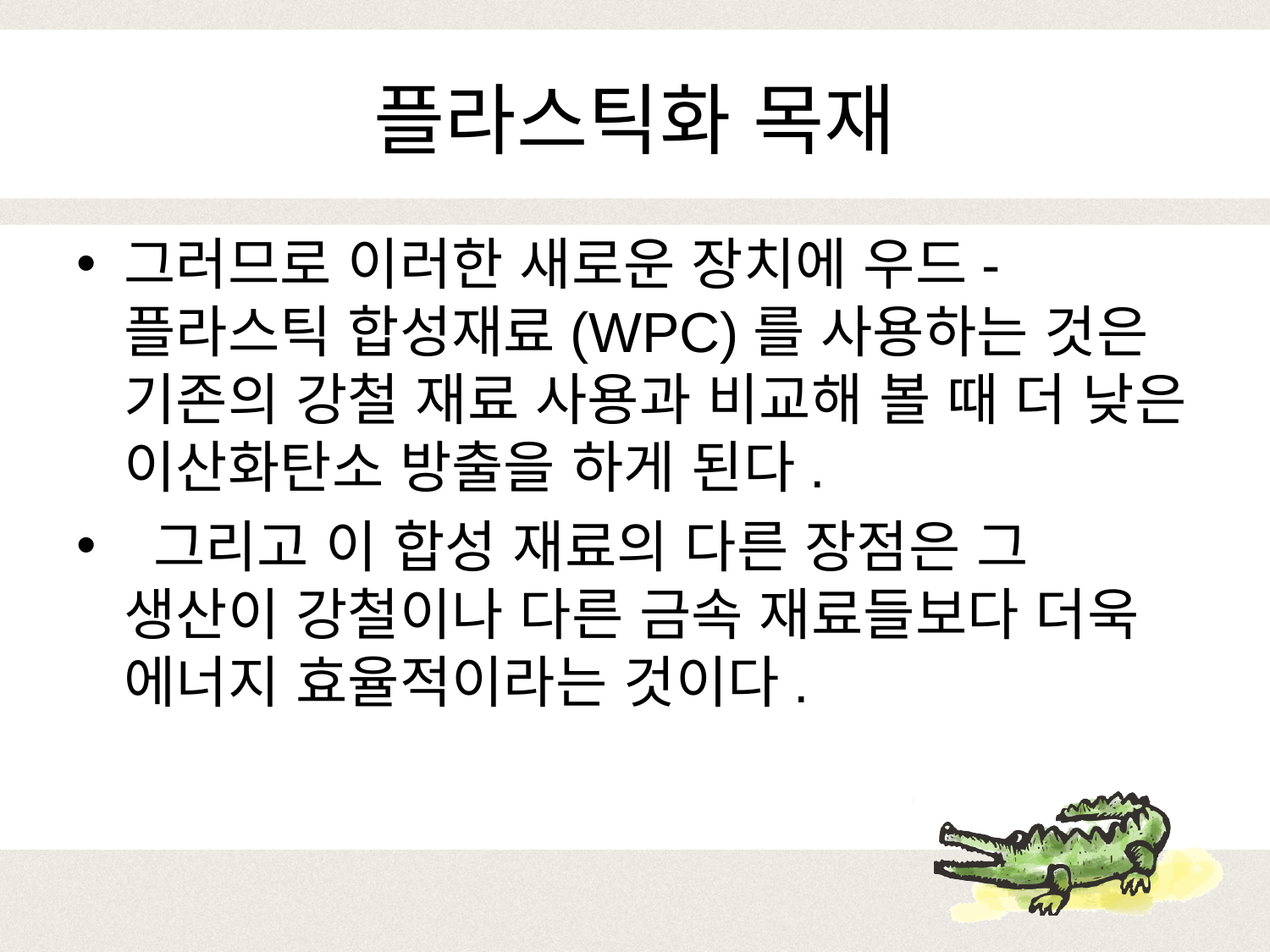

# 플라스틱화 목재
그러므로 이러한 새로운 장치에 우드-플라스틱 합성재료(WPC)를 사용하는 것은 기존의 강철 재료 사용과 비교해 볼 때 더 낮은 이산화탄소 방출을 하게 된다.
 그리고 이 합성 재료의 다른 장점은 그 생산이 강철이나 다른 금속 재료들보다 더욱 에너지 효율적이라는 것이다.